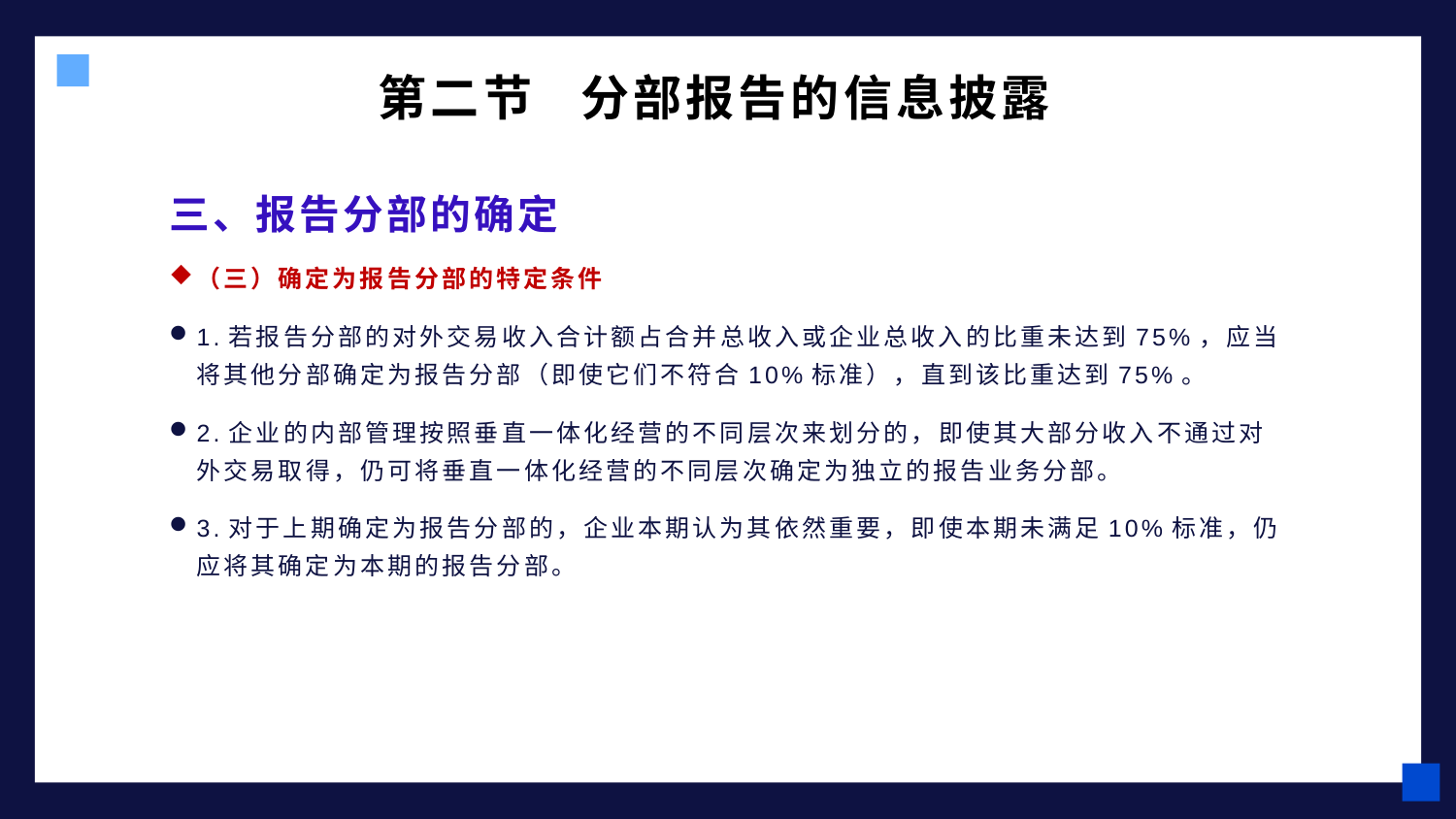

# 第二节   分部报告的信息披露
三、报告分部的确定
（三）确定为报告分部的特定条件
1.若报告分部的对外交易收入合计额占合并总收入或企业总收入的比重未达到75%，应当将其他分部确定为报告分部（即使它们不符合10%标准），直到该比重达到75%。
2.企业的内部管理按照垂直一体化经营的不同层次来划分的，即使其大部分收入不通过对外交易取得，仍可将垂直一体化经营的不同层次确定为独立的报告业务分部。
3.对于上期确定为报告分部的，企业本期认为其依然重要，即使本期未满足10%标准，仍应将其确定为本期的报告分部。